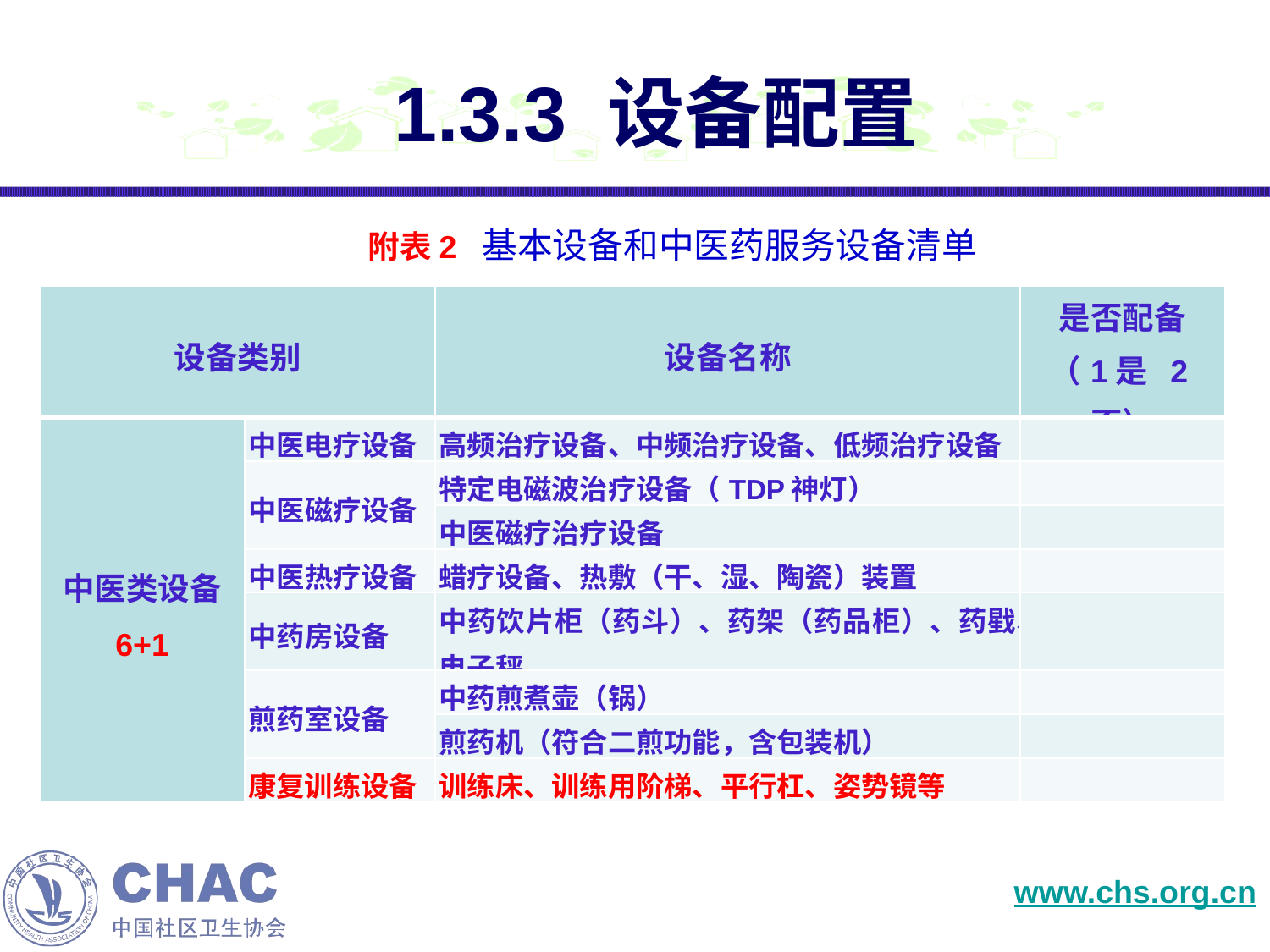

1.3.3 设备配置
附表2  基本设备和中医药服务设备清单
| 设备类别 |  | 设备名称 | 是否配备 （1是 2否） |
| --- | --- | --- | --- |
| 中医类设备 6+1 | 中医电疗设备 | 高频治疗设备、中频治疗设备、低频治疗设备 |  |
|  | 中医磁疗设备 | 特定电磁波治疗设备（TDP神灯） |  |
|  |  | 中医磁疗治疗设备 |  |
|  | 中医热疗设备 | 蜡疗设备、热敷（干、湿、陶瓷）装置 |  |
|  | 中药房设备 | 中药饮片柜（药斗）、药架（药品柜）、药戥、电子秤 |  |
|  | 煎药室设备 | 中药煎煮壶（锅） |  |
|  |  | 煎药机（符合二煎功能，含包装机） |  |
|  | 康复训练设备 | 训练床、训练用阶梯、平行杠、姿势镜等 |  |